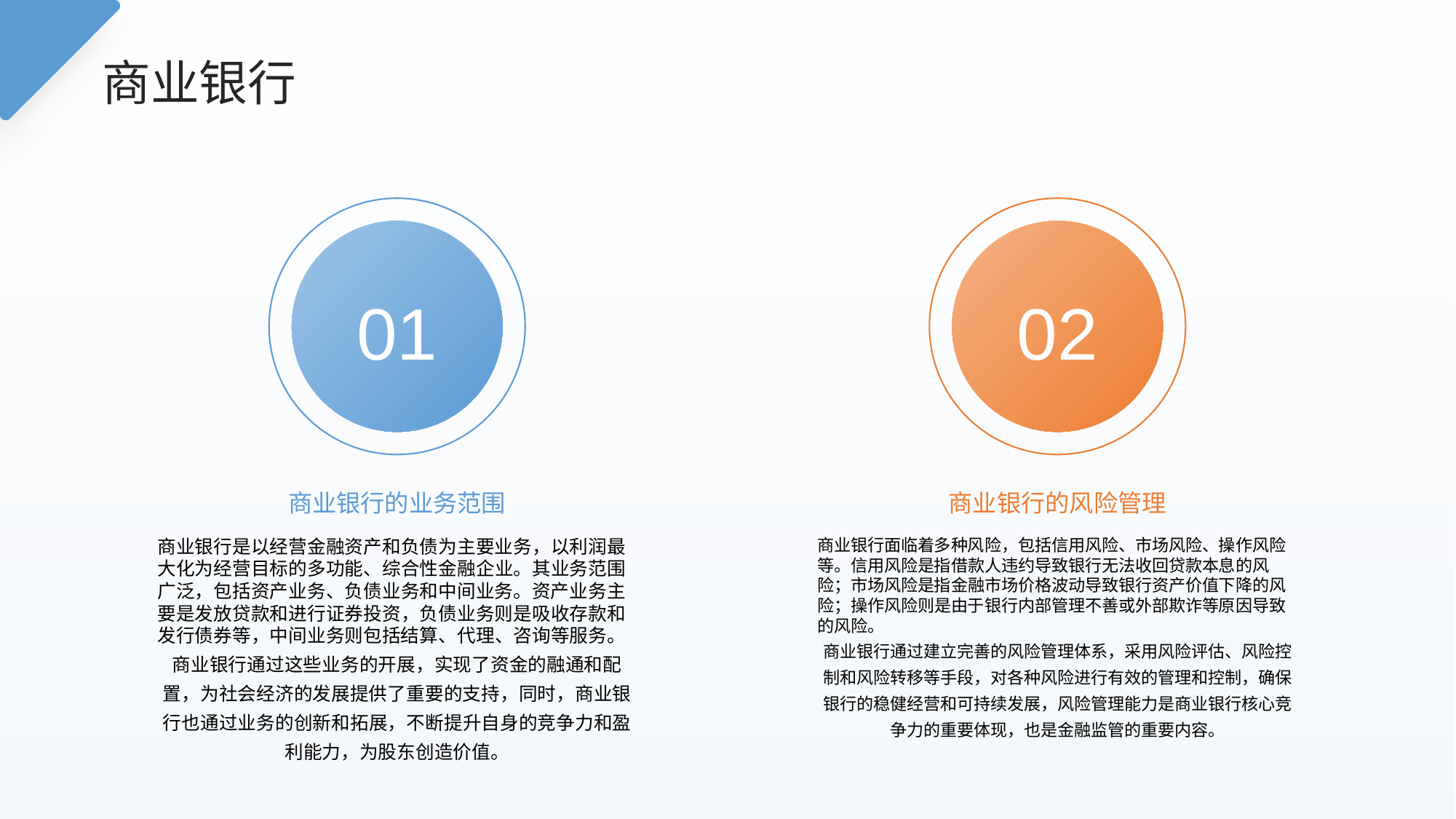

商业银行

01
02
商业银行的业务范围
商业银行的风险管理
商业银行是以经营金融资产和负债为主要业务，以利润最大化为经营目标的多功能、综合性金融企业。其业务范围广泛，包括资产业务、负债业务和中间业务。资产业务主要是发放贷款和进行证券投资，负债业务则是吸收存款和发行债券等，中间业务则包括结算、代理、咨询等服务。
商业银行通过这些业务的开展，实现了资金的融通和配置，为社会经济的发展提供了重要的支持，同时，商业银行也通过业务的创新和拓展，不断提升自身的竞争力和盈利能力，为股东创造价值。
商业银行面临着多种风险，包括信用风险、市场风险、操作风险等。信用风险是指借款人违约导致银行无法收回贷款本息的风险；市场风险是指金融市场价格波动导致银行资产价值下降的风险；操作风险则是由于银行内部管理不善或外部欺诈等原因导致的风险。
商业银行通过建立完善的风险管理体系，采用风险评估、风险控制和风险转移等手段，对各种风险进行有效的管理和控制，确保银行的稳健经营和可持续发展，风险管理能力是商业银行核心竞争力的重要体现，也是金融监管的重要内容。